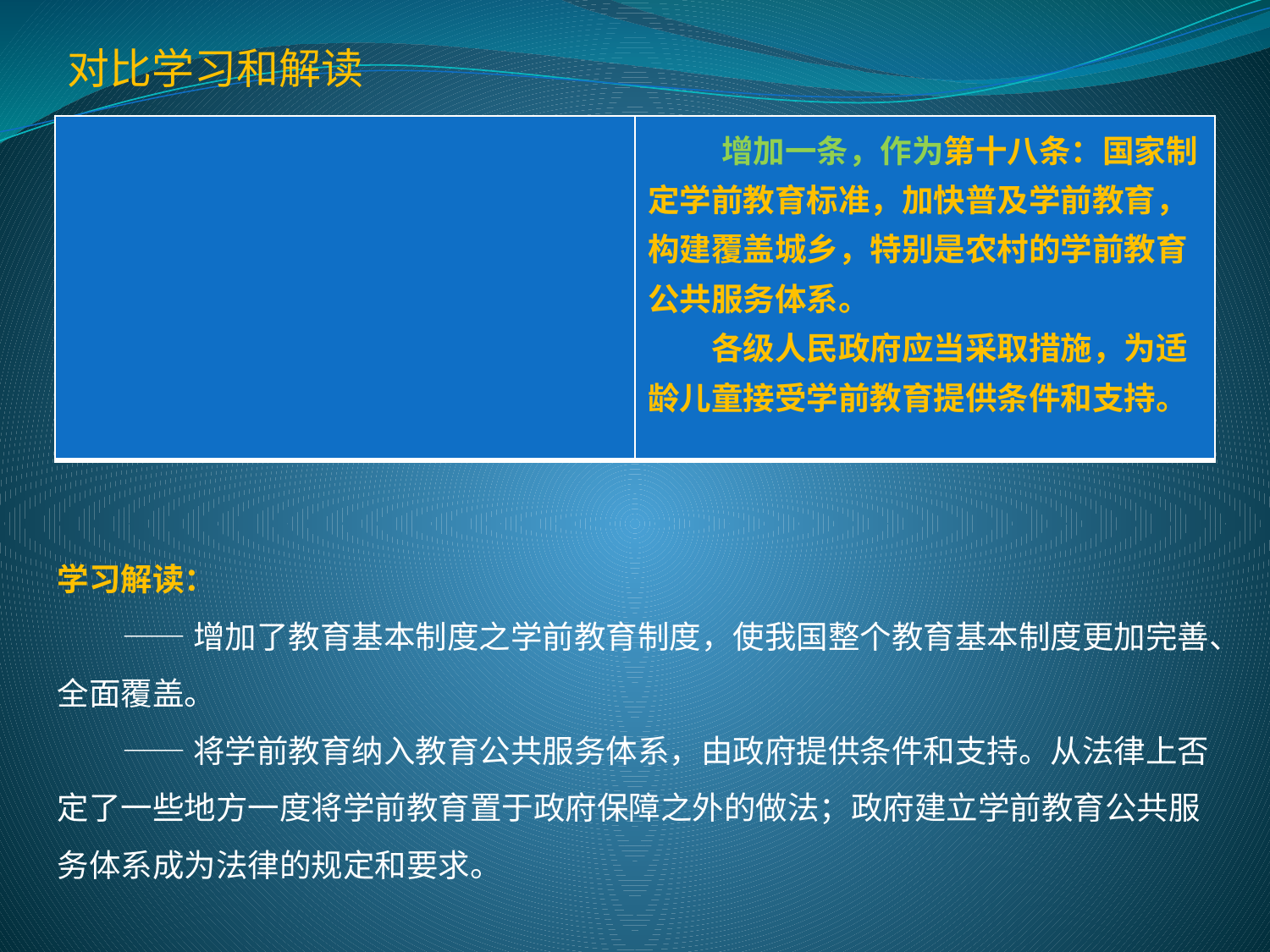

对比学习和解读
|  | 增加一条，作为第十八条：国家制定学前教育标准，加快普及学前教育，构建覆盖城乡，特别是农村的学前教育公共服务体系。 　　各级人民政府应当采取措施，为适龄儿童接受学前教育提供条件和支持。 |
| --- | --- |

学习解读：
         ——增加了教育基本制度之学前教育制度，使我国整个教育基本制度更加完善、全面覆盖。
         ——将学前教育纳入教育公共服务体系，由政府提供条件和支持。从法律上否定了一些地方一度将学前教育置于政府保障之外的做法；政府建立学前教育公共服务体系成为法律的规定和要求。